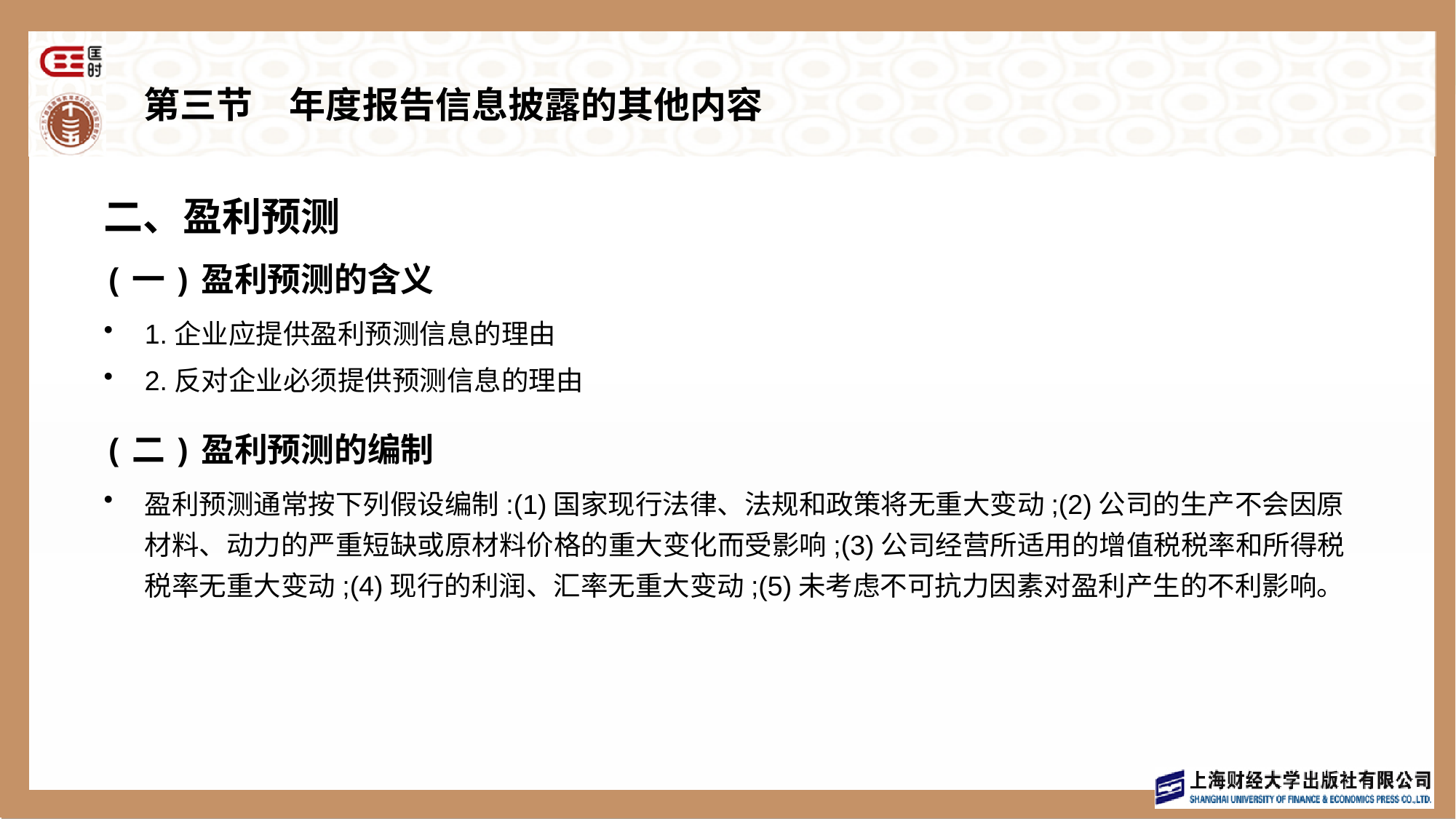

# 第三节　年度报告信息披露的其他内容
二、盈利预测
(一)盈利预测的含义
1.企业应提供盈利预测信息的理由
2.反对企业必须提供预测信息的理由
(二)盈利预测的编制
盈利预测通常按下列假设编制:(1)国家现行法律、法规和政策将无重大变动;(2)公司的生产不会因原材料、动力的严重短缺或原材料价格的重大变化而受影响;(3)公司经营所适用的增值税税率和所得税税率无重大变动;(4)现行的利润、汇率无重大变动;(5)未考虑不可抗力因素对盈利产生的不利影响。